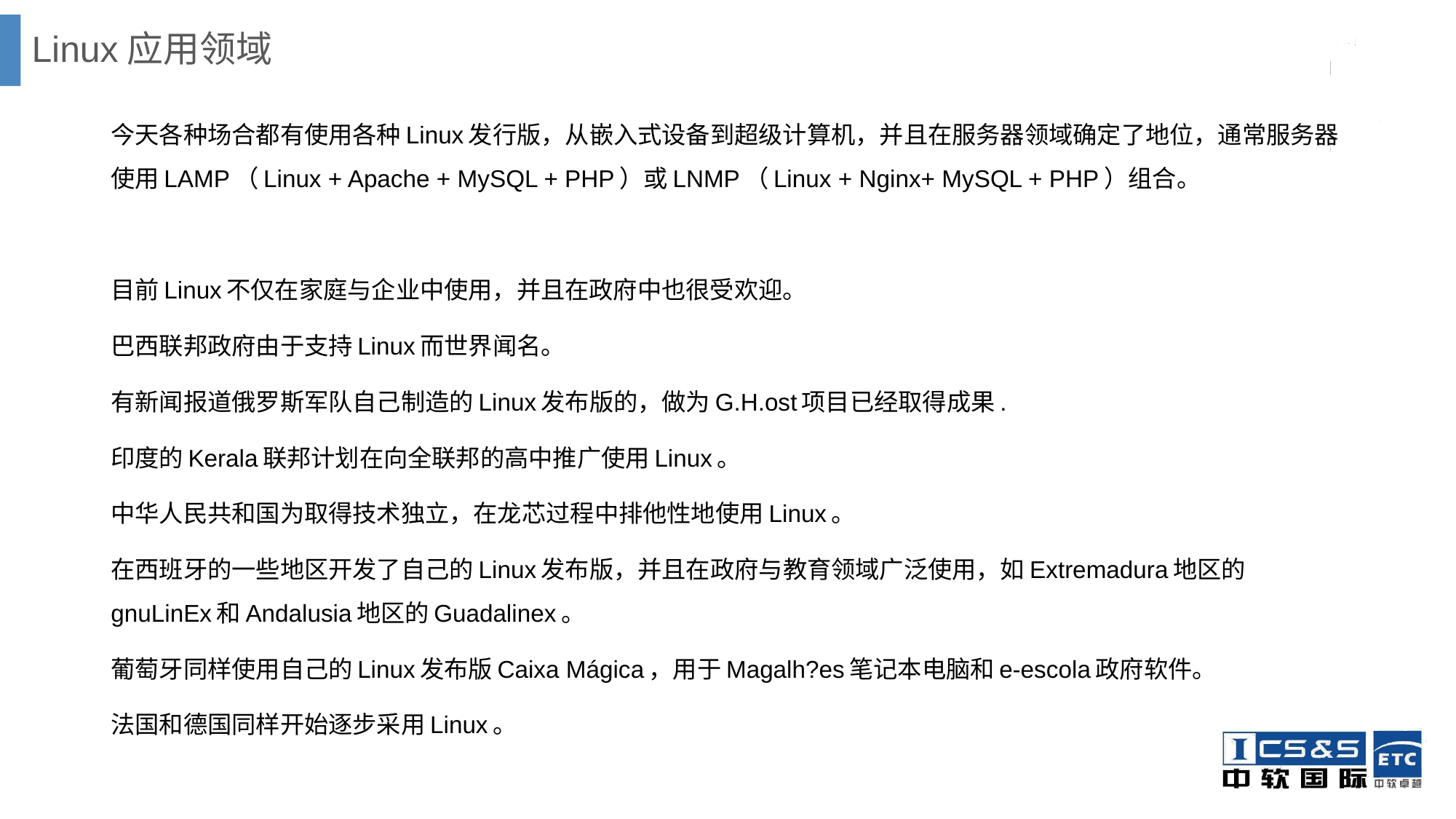

# Linux应用领域
今天各种场合都有使用各种Linux发行版，从嵌入式设备到超级计算机，并且在服务器领域确定了地位，通常服务器使用LAMP（Linux + Apache + MySQL + PHP）或LNMP（Linux + Nginx+ MySQL + PHP）组合。

目前Linux不仅在家庭与企业中使用，并且在政府中也很受欢迎。
巴西联邦政府由于支持Linux而世界闻名。
有新闻报道俄罗斯军队自己制造的Linux发布版的，做为G.H.ost项目已经取得成果.
印度的Kerala联邦计划在向全联邦的高中推广使用Linux。
中华人民共和国为取得技术独立，在龙芯过程中排他性地使用Linux。
在西班牙的一些地区开发了自己的Linux发布版，并且在政府与教育领域广泛使用，如Extremadura地区的gnuLinEx和Andalusia地区的Guadalinex。
葡萄牙同样使用自己的Linux发布版Caixa Mágica，用于Magalh?es笔记本电脑和e-escola政府软件。
法国和德国同样开始逐步采用Linux。